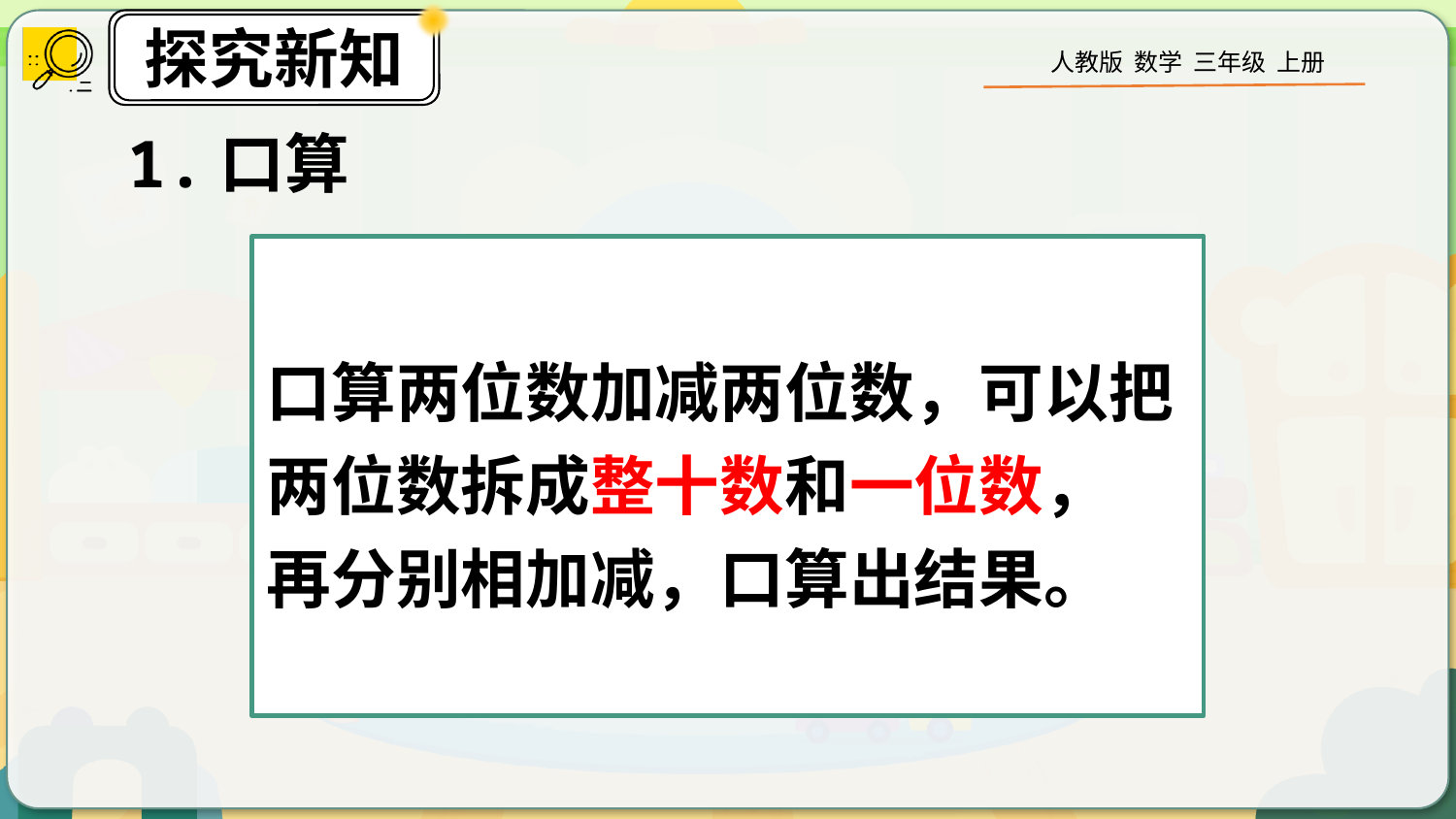

1.口算

口算两位数加减两位数，可以把两位数拆成整十数和一位数，
再分别相加减，口算出结果。